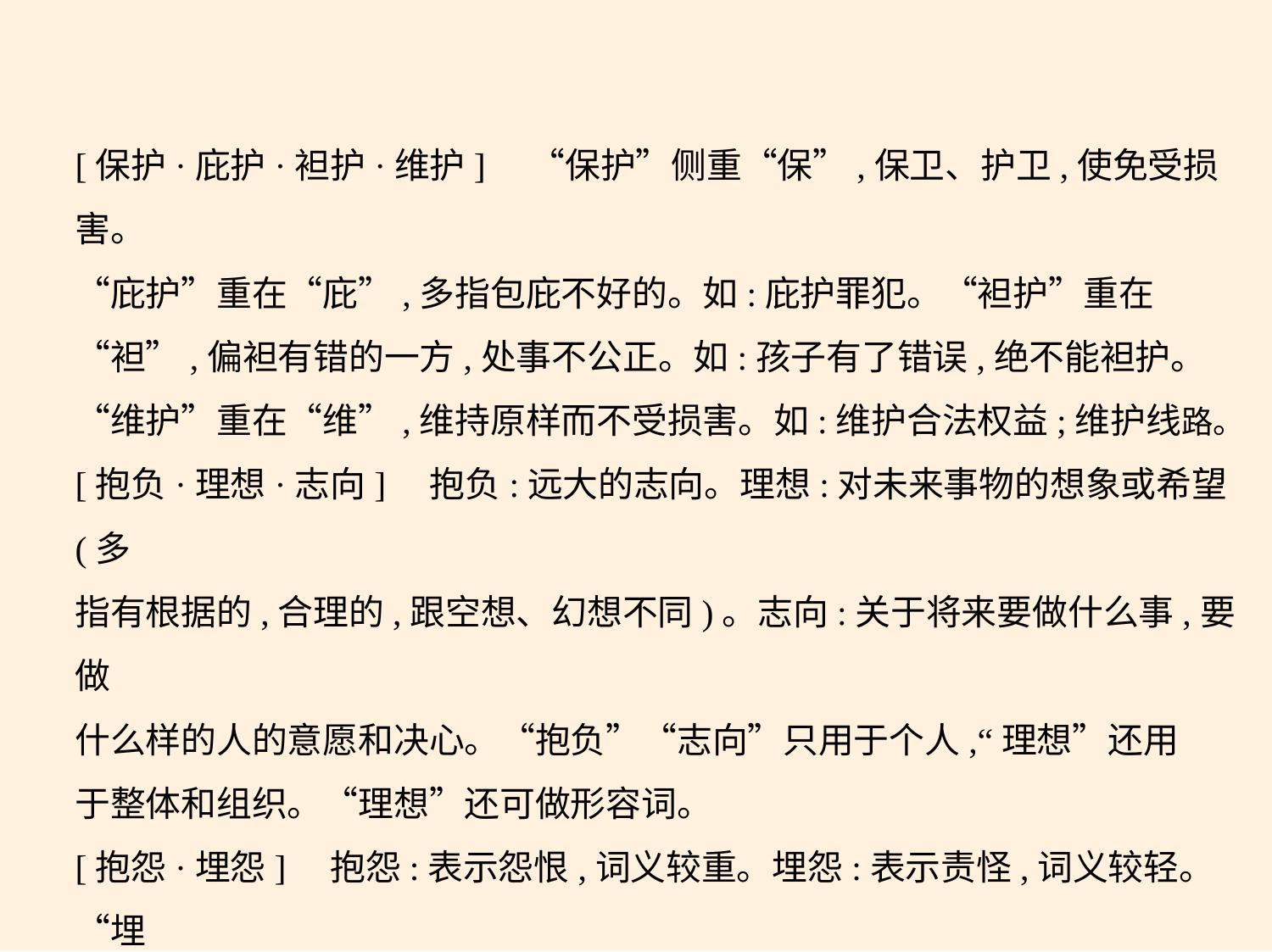

[保护·庇护·袒护·维护]　“保护”侧重“保”,保卫、护卫,使免受损害。
“庇护”重在“庇”,多指包庇不好的。如:庇护罪犯。“袒护”重在
“袒”,偏袒有错的一方,处事不公正。如:孩子有了错误,绝不能袒护。
“维护”重在“维”,维持原样而不受损害。如:维护合法权益;维护线路。
[抱负·理想·志向]　抱负:远大的志向。理想:对未来事物的想象或希望(多
指有根据的,合理的,跟空想、幻想不同)。志向:关于将来要做什么事,要做
什么样的人的意愿和决心。“抱负”“志向”只用于个人,“理想”还用
于整体和组织。“理想”还可做形容词。
[抱怨·埋怨]　抱怨:表示怨恨,词义较重。埋怨:表示责怪,词义较轻。“埋
怨”的对象可以是自己,“抱怨”无此用法。
[暴露·揭露·显露]　暴露:有意或无意地让隐蔽的显出来。揭露:有目的地